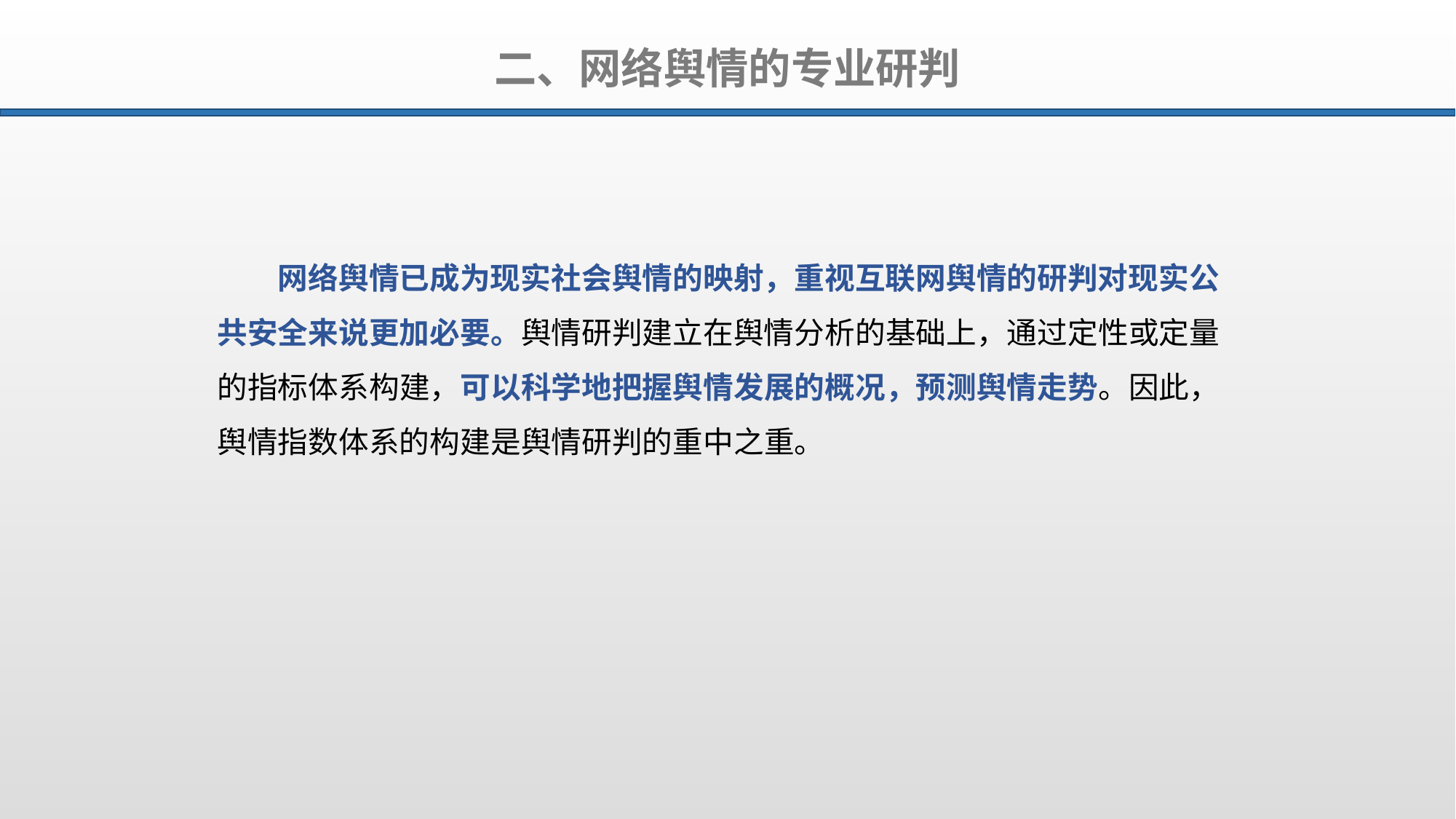

二、网络舆情的专业研判

网络舆情已成为现实社会舆情的映射，重视互联网舆情的研判对现实公共安全来说更加必要。舆情研判建立在舆情分析的基础上，通过定性或定量的指标体系构建，可以科学地把握舆情发展的概况，预测舆情走势。因此，舆情指数体系的构建是舆情研判的重中之重。